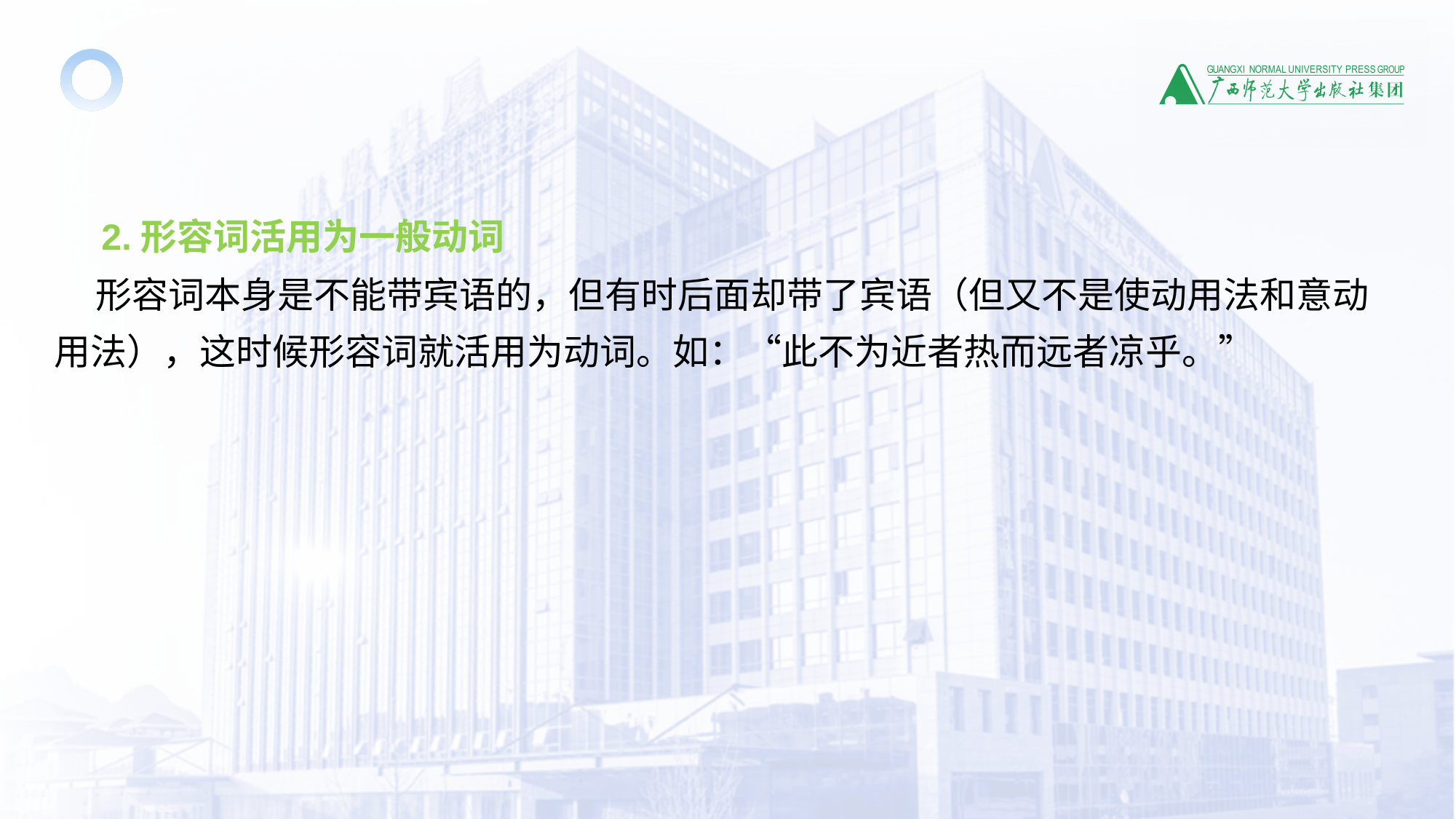

2.形容词活用为一般动词
    形容词本身是不能带宾语的，但有时后面却带了宾语（但又不是使动用法和意动用法），这时候形容词就活用为动词。如：“此不为近者热而远者凉乎。”